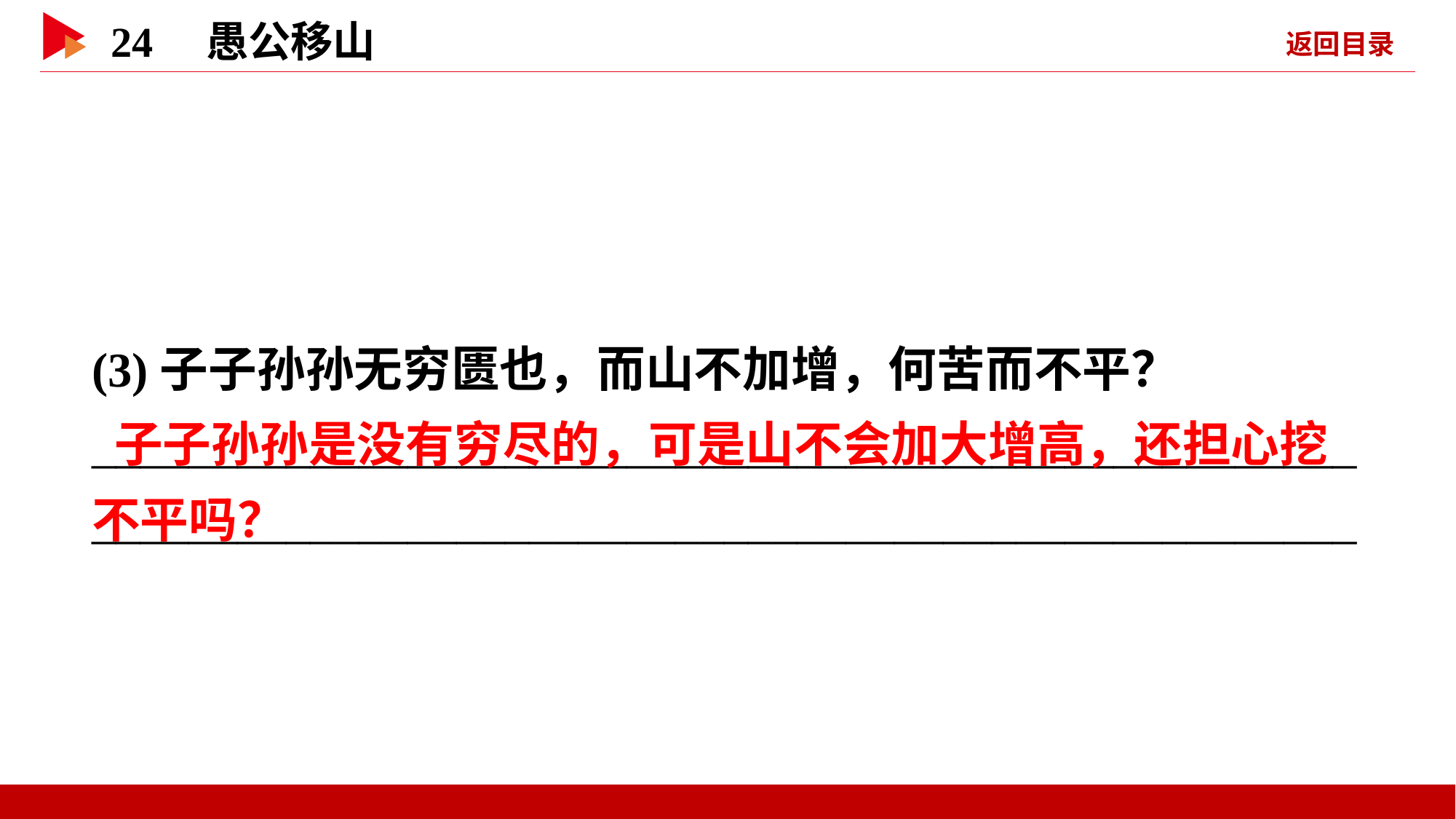

(3)子子孙孙无穷匮也，而山不加增，何苦而不平？
________________________________________________________________________________________________________
 子子孙孙是没有穷尽的，可是山不会加大增高，还担心挖不平吗？